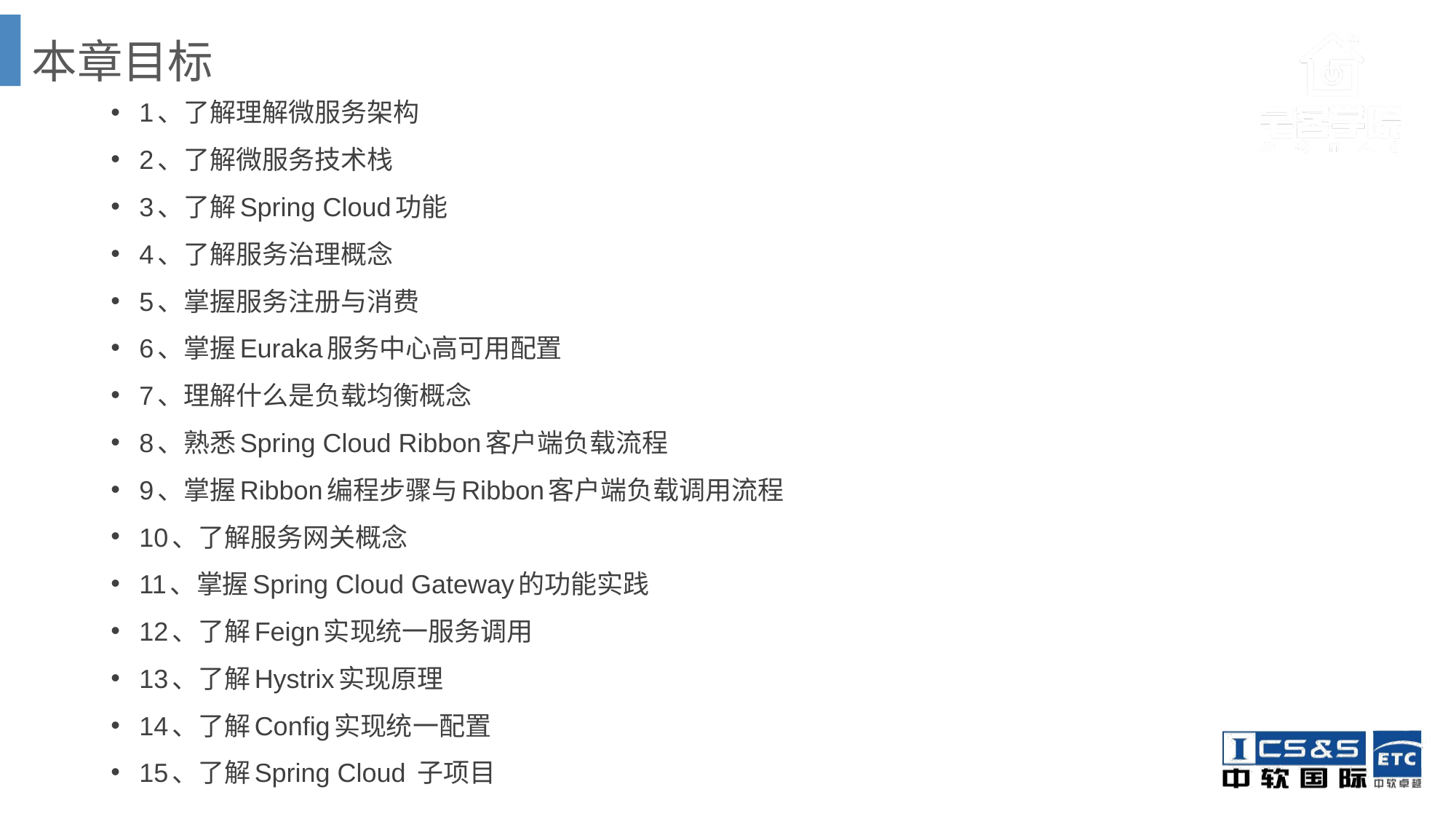

# 本章目标
1、了解理解微服务架构
2、了解微服务技术栈
3、了解Spring Cloud功能
4、了解服务治理概念
5、掌握服务注册与消费
6、掌握Euraka服务中心高可用配置
7、理解什么是负载均衡概念
8、熟悉Spring Cloud Ribbon客户端负载流程
9、掌握Ribbon编程步骤与Ribbon客户端负载调用流程
10、了解服务网关概念
11、掌握Spring Cloud Gateway的功能实践
12、了解Feign实现统一服务调用
13、了解Hystrix实现原理
14、了解Config实现统一配置
15、了解Spring Cloud 子项目